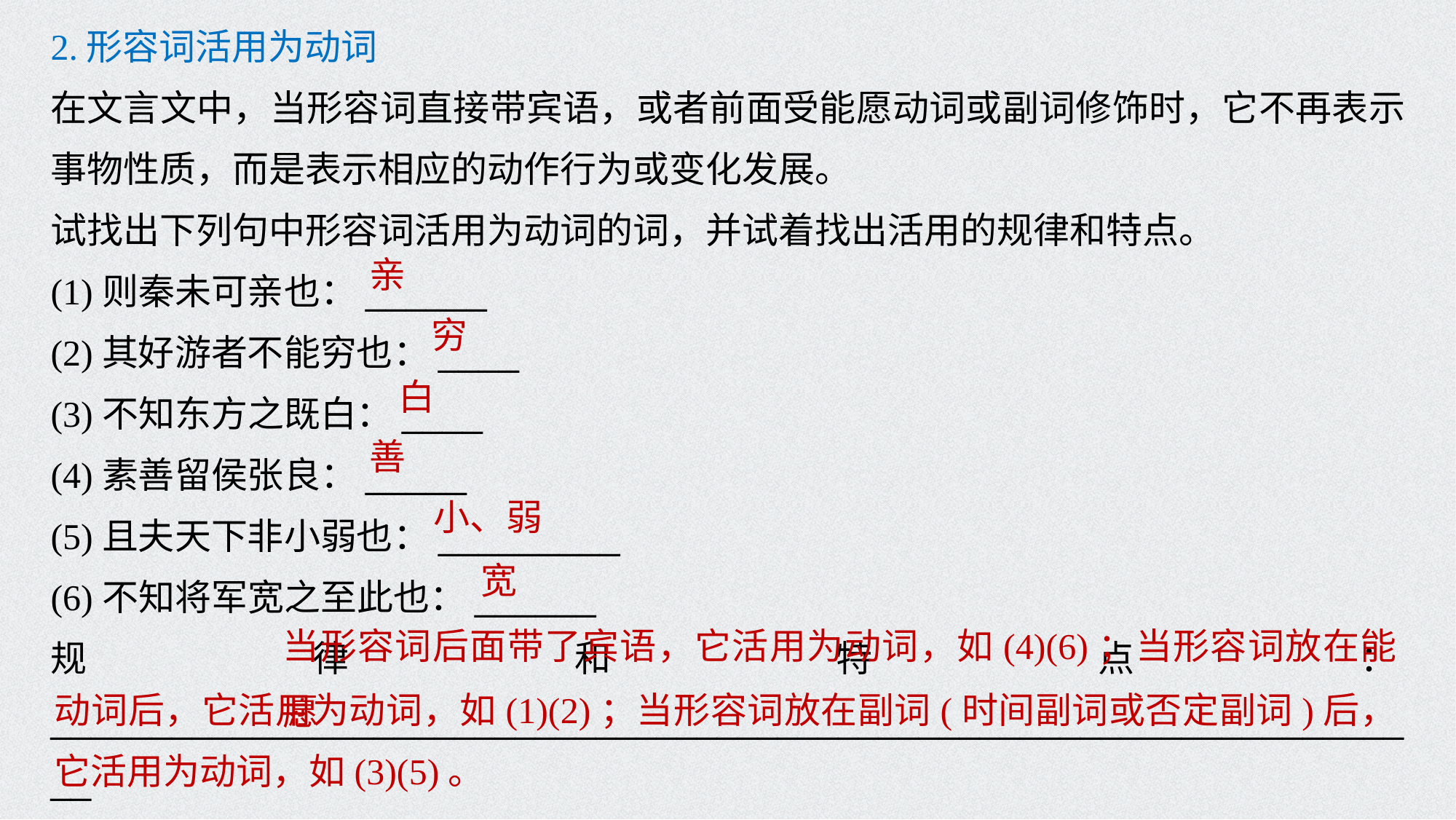

2.形容词活用为动词
在文言文中，当形容词直接带宾语，或者前面受能愿动词或副词修饰时，它不再表示事物性质，而是表示相应的动作行为或变化发展。
试找出下列句中形容词活用为动词的词，并试着找出活用的规律和特点。
(1)则秦未可亲也：______
(2)其好游者不能穷也：____
(3)不知东方之既白：____
(4)素善留侯张良：_____
(5)且夫天下非小弱也：_________
(6)不知将军宽之至此也：______
规律和特点：_____________________________________________________________________
________________________________________________________________________________________________________________________________
亲
穷
白
善
小、弱
宽
当形容词后面带了宾语，它活用为动词，如(4)(6)；当形容词放在能愿
动词后，它活用为动词，如(1)(2)；当形容词放在副词(时间副词或否定副词)后，它活用为动词，如(3)(5)。